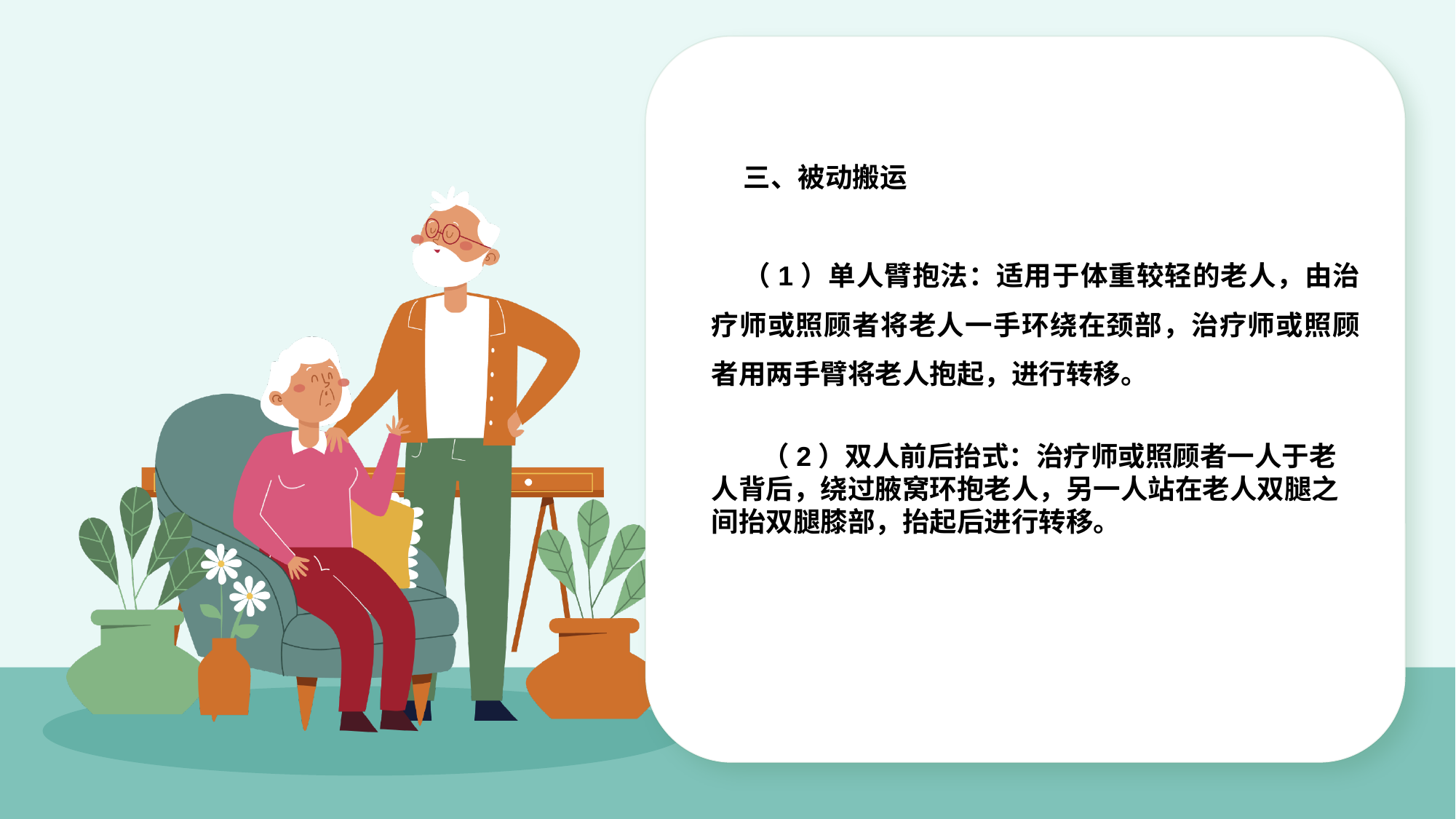

三、被动搬运

（1）单人臂抱法：适用于体重较轻的老人，由治疗师或照顾者将老人一手环绕在颈部，治疗师或照顾者用两手臂将老人抱起，进行转移。

  （2）双人前后抬式：治疗师或照顾者一人于老人背后，绕过腋窝环抱老人，另一人站在老人双腿之间抬双腿膝部，抬起后进行转移。